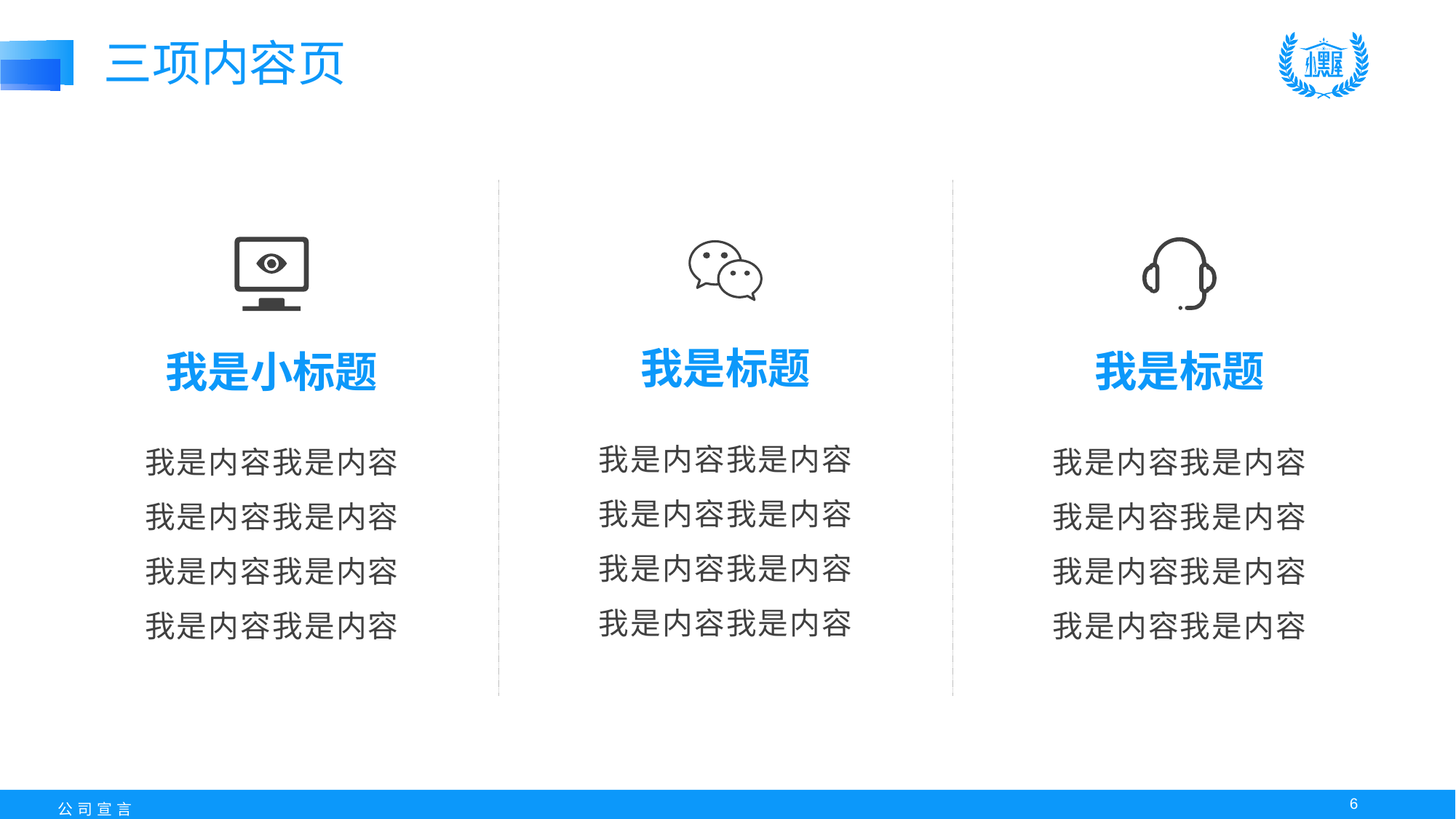

三项内容页

我是小标题
我是内容我是内容
我是内容我是内容
我是内容我是内容
我是内容我是内容

我是标题
我是内容我是内容
我是内容我是内容
我是内容我是内容
我是内容我是内容

我是标题
我是内容我是内容
我是内容我是内容
我是内容我是内容
我是内容我是内容

6